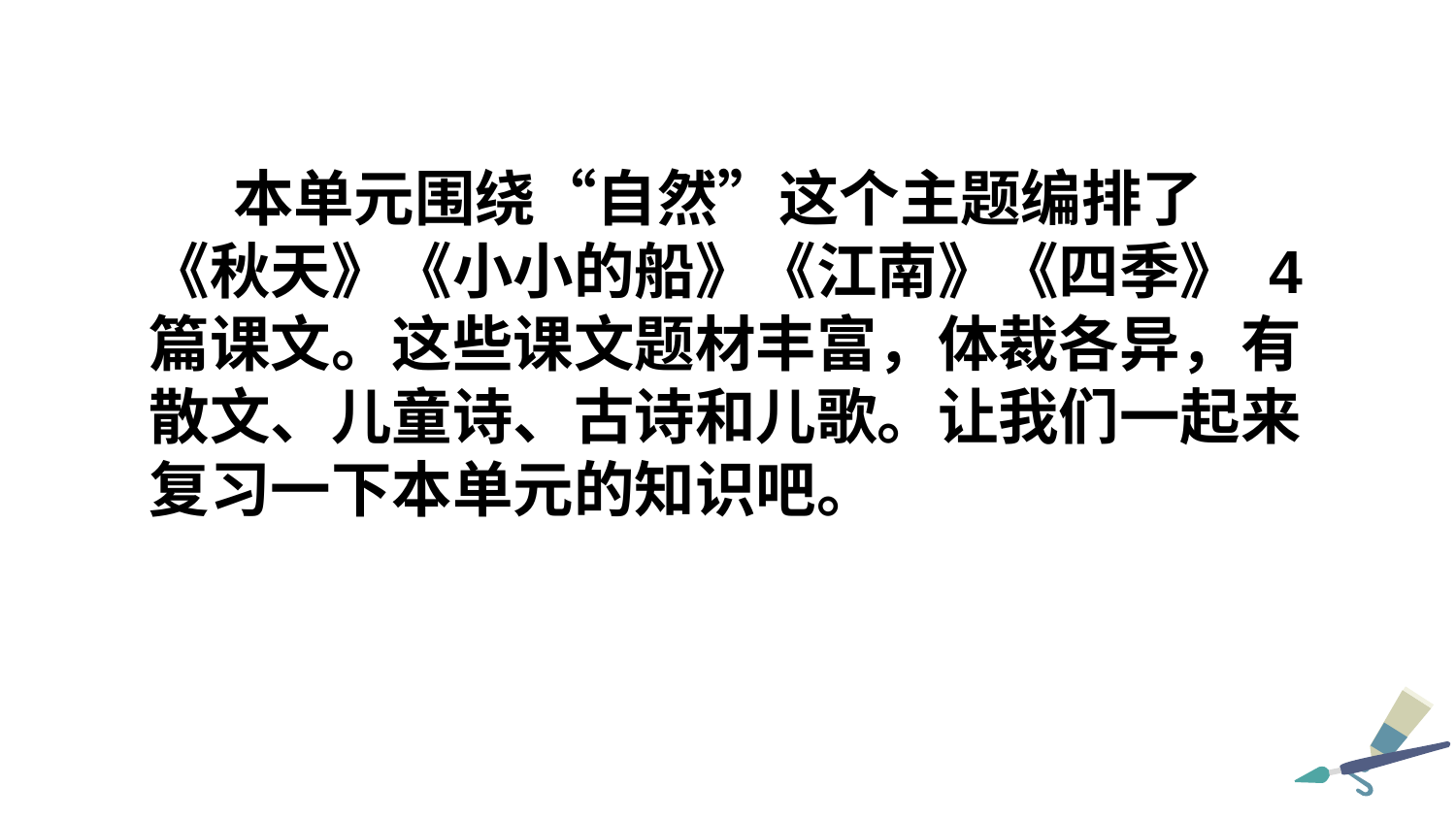

本单元围绕“自然”这个主题编排了《秋天》《小小的船》《江南》《四季》 4篇课文。这些课文题材丰富，体裁各异，有散文、儿童诗、古诗和儿歌。让我们一起来复习一下本单元的知识吧。